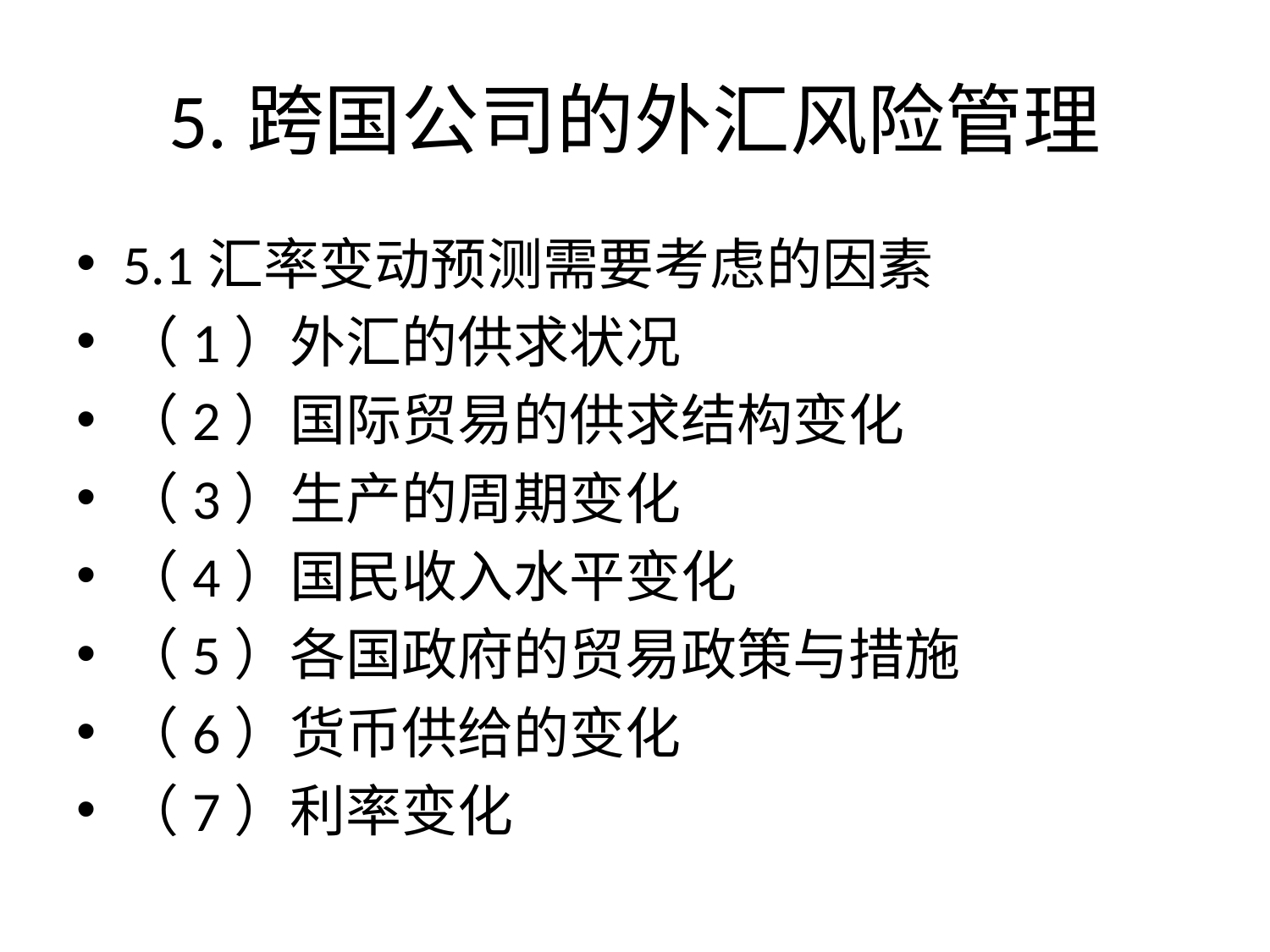

# 5.跨国公司的外汇风险管理
5.1汇率变动预测需要考虑的因素
（1）外汇的供求状况
（2）国际贸易的供求结构变化
（3）生产的周期变化
（4）国民收入水平变化
（5）各国政府的贸易政策与措施
（6）货币供给的变化
（7）利率变化